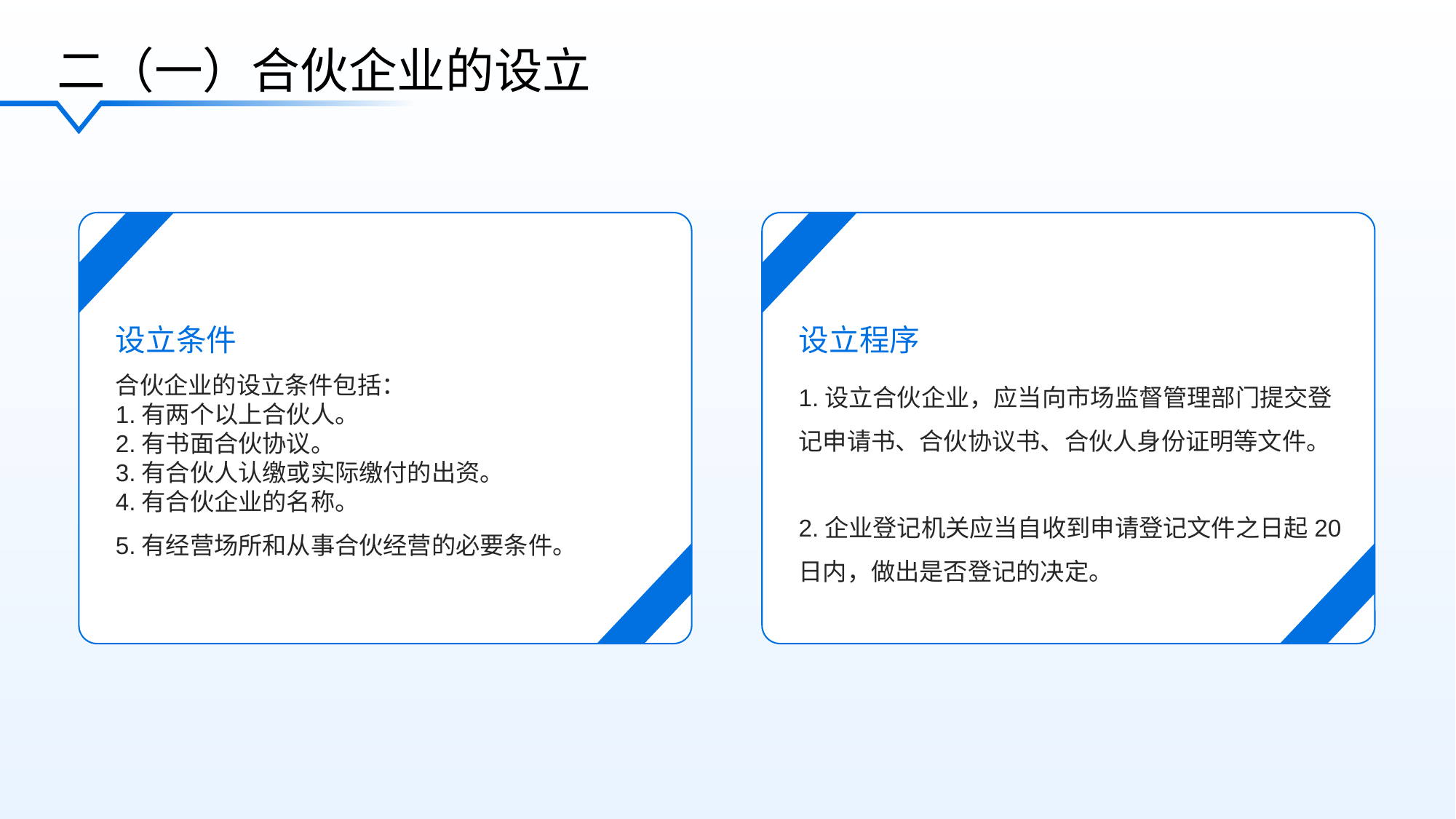

二（一）合伙企业的设立

设立条件
设立程序
1.设立合伙企业，应当向市场监督管理部门提交登记申请书、合伙协议书、合伙人身份证明等文件。

2.企业登记机关应当自收到申请登记文件之日起20日内，做出是否登记的决定。
合伙企业的设立条件包括：
1.有两个以上合伙人。
2.有书面合伙协议。
3.有合伙人认缴或实际缴付的出资。
4.有合伙企业的名称。
5.有经营场所和从事合伙经营的必要条件。